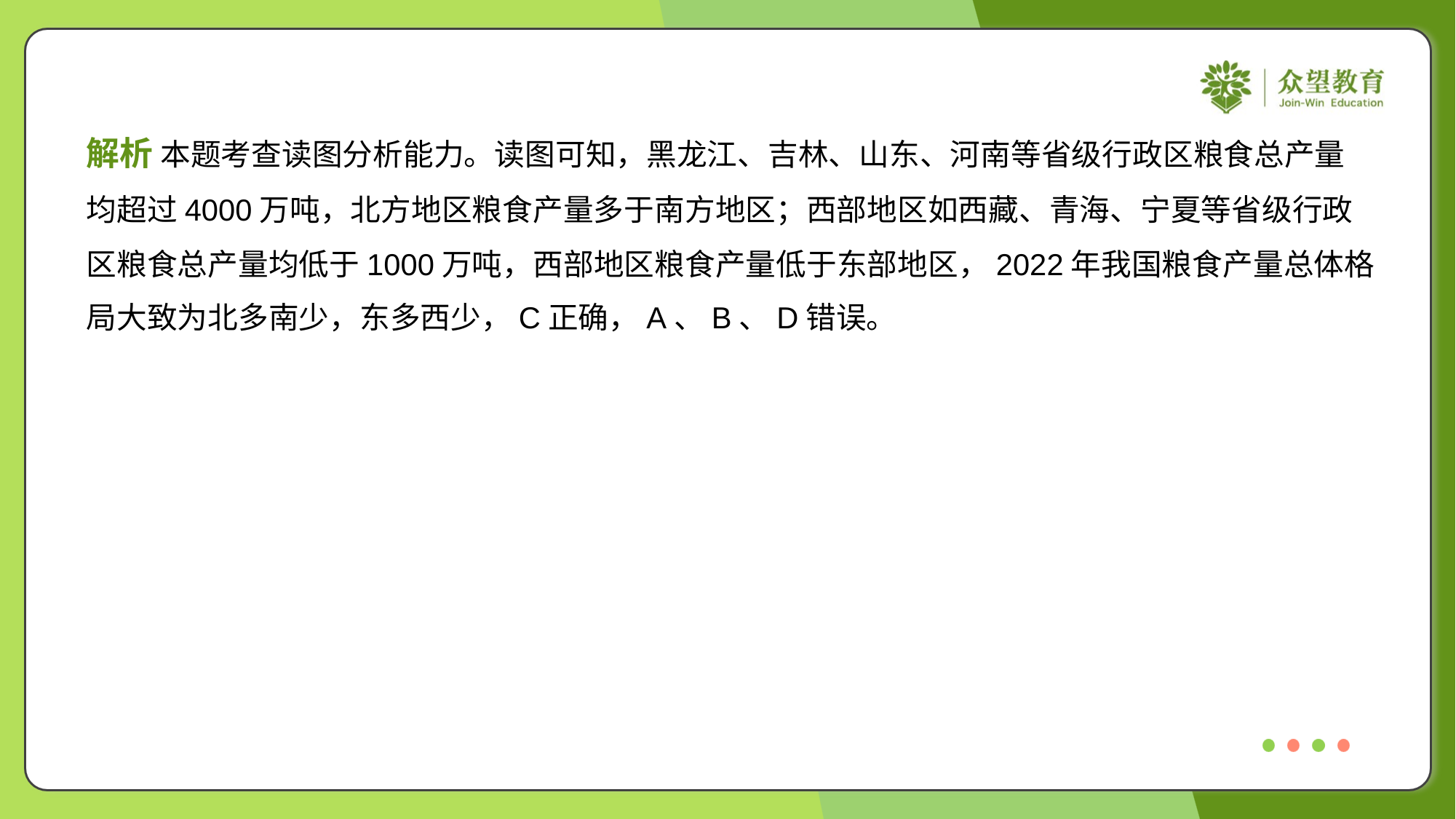

解析 本题考查读图分析能力。读图可知，黑龙江、吉林、山东、河南等省级行政区粮食总产量
均超过4000万吨，北方地区粮食产量多于南方地区；西部地区如西藏、青海、宁夏等省级行政
区粮食总产量均低于1000万吨，西部地区粮食产量低于东部地区，2022年我国粮食产量总体格
局大致为北多南少，东多西少，C正确，A、B、D错误。